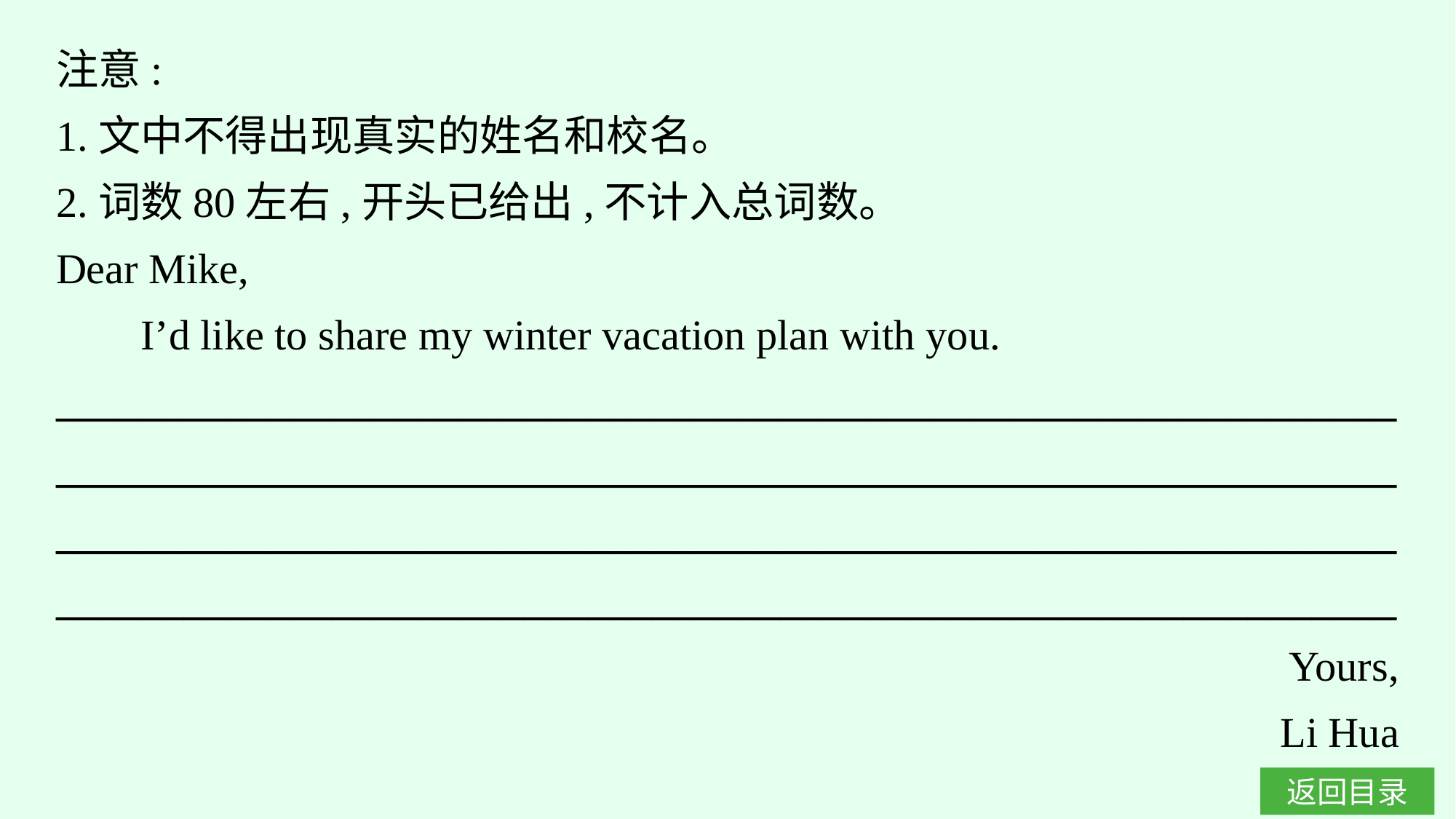

注意:
1.文中不得出现真实的姓名和校名。
2.词数80左右,开头已给出,不计入总词数。
Dear Mike,
        I’d like to share my winter vacation plan with you.
_______________________________________________________________
_______________________________________________________________
______________________________________________________________________________________________________________________________
Yours,
Li Hua